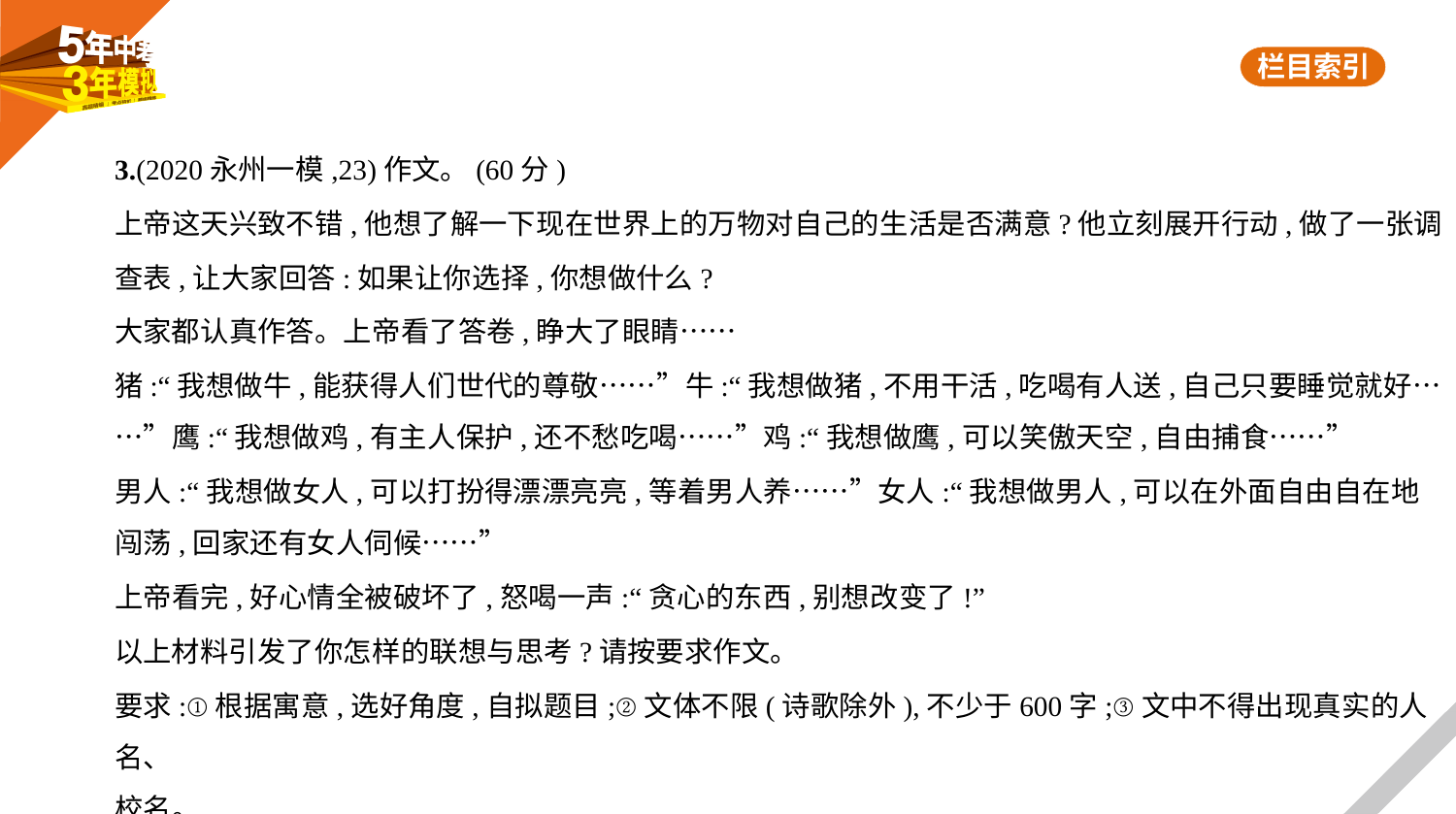

3.(2020永州一模,23)作文。(60分)
上帝这天兴致不错,他想了解一下现在世界上的万物对自己的生活是否满意?他立刻展开行动,做了一张调
查表,让大家回答:如果让你选择,你想做什么?
大家都认真作答。上帝看了答卷,睁大了眼睛……
猪:“我想做牛,能获得人们世代的尊敬……”牛:“我想做猪,不用干活,吃喝有人送,自己只要睡觉就好…
…”鹰:“我想做鸡,有主人保护,还不愁吃喝……”鸡:“我想做鹰,可以笑傲天空,自由捕食……”
男人:“我想做女人,可以打扮得漂漂亮亮,等着男人养……”女人:“我想做男人,可以在外面自由自在地
闯荡,回家还有女人伺候……”
上帝看完,好心情全被破坏了,怒喝一声:“贪心的东西,别想改变了!”
以上材料引发了你怎样的联想与思考?请按要求作文。
要求:①根据寓意,选好角度,自拟题目;②文体不限(诗歌除外),不少于600字;③文中不得出现真实的人名、
校名。